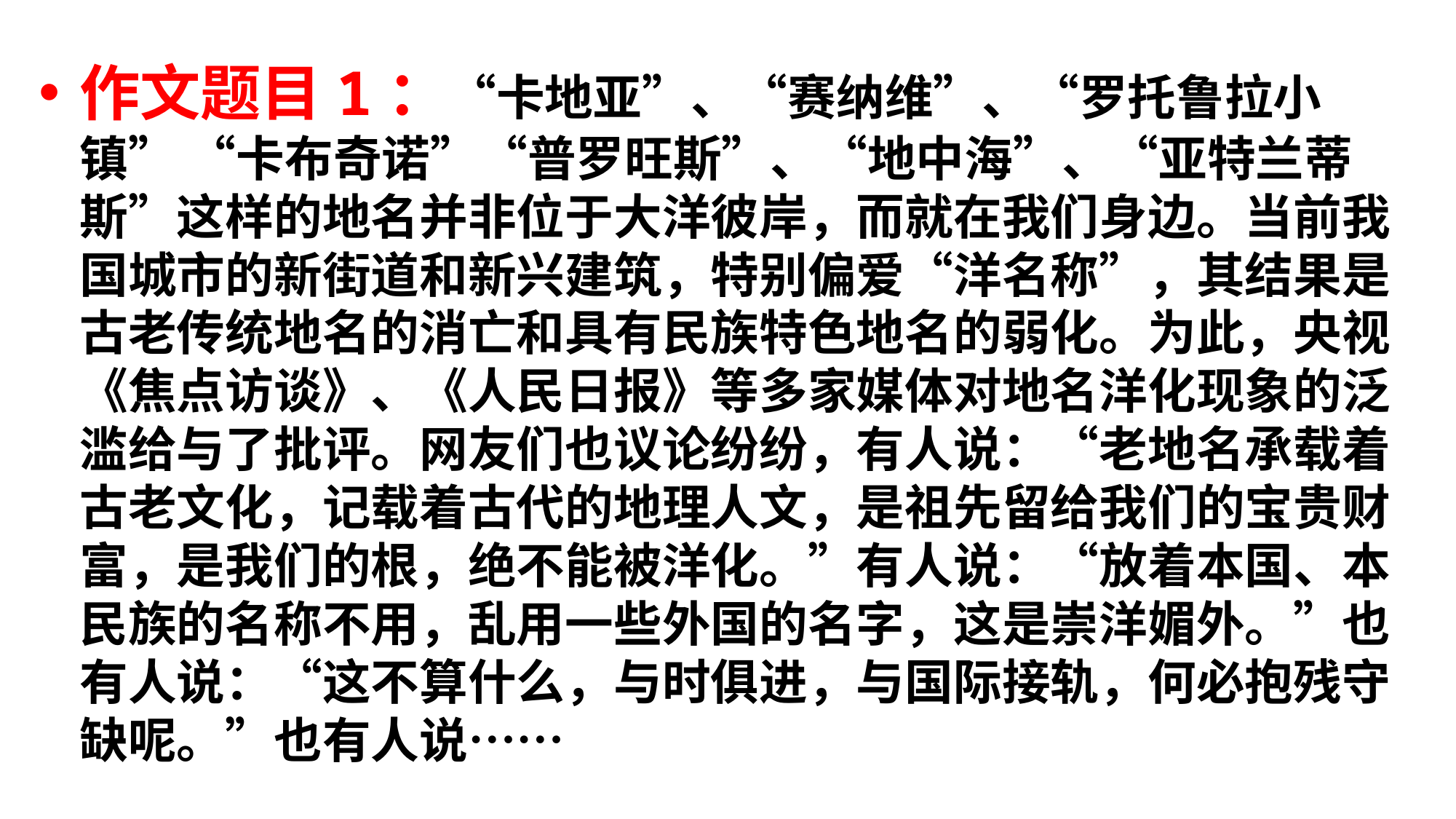

作文题目1：“卡地亚”、“赛纳维”、“罗托鲁拉小镇” “卡布奇诺”“普罗旺斯”、“地中海”、“亚特兰蒂斯”这样的地名并非位于大洋彼岸，而就在我们身边。当前我国城市的新街道和新兴建筑，特别偏爱“洋名称”，其结果是古老传统地名的消亡和具有民族特色地名的弱化。为此，央视《焦点访谈》、《人民日报》等多家媒体对地名洋化现象的泛滥给与了批评。网友们也议论纷纷，有人说：“老地名承载着古老文化，记载着古代的地理人文，是祖先留给我们的宝贵财富，是我们的根，绝不能被洋化。”有人说：“放着本国、本民族的名称不用，乱用一些外国的名字，这是崇洋媚外。”也有人说：“这不算什么，与时俱进，与国际接轨，何必抱残守缺呢。”也有人说……